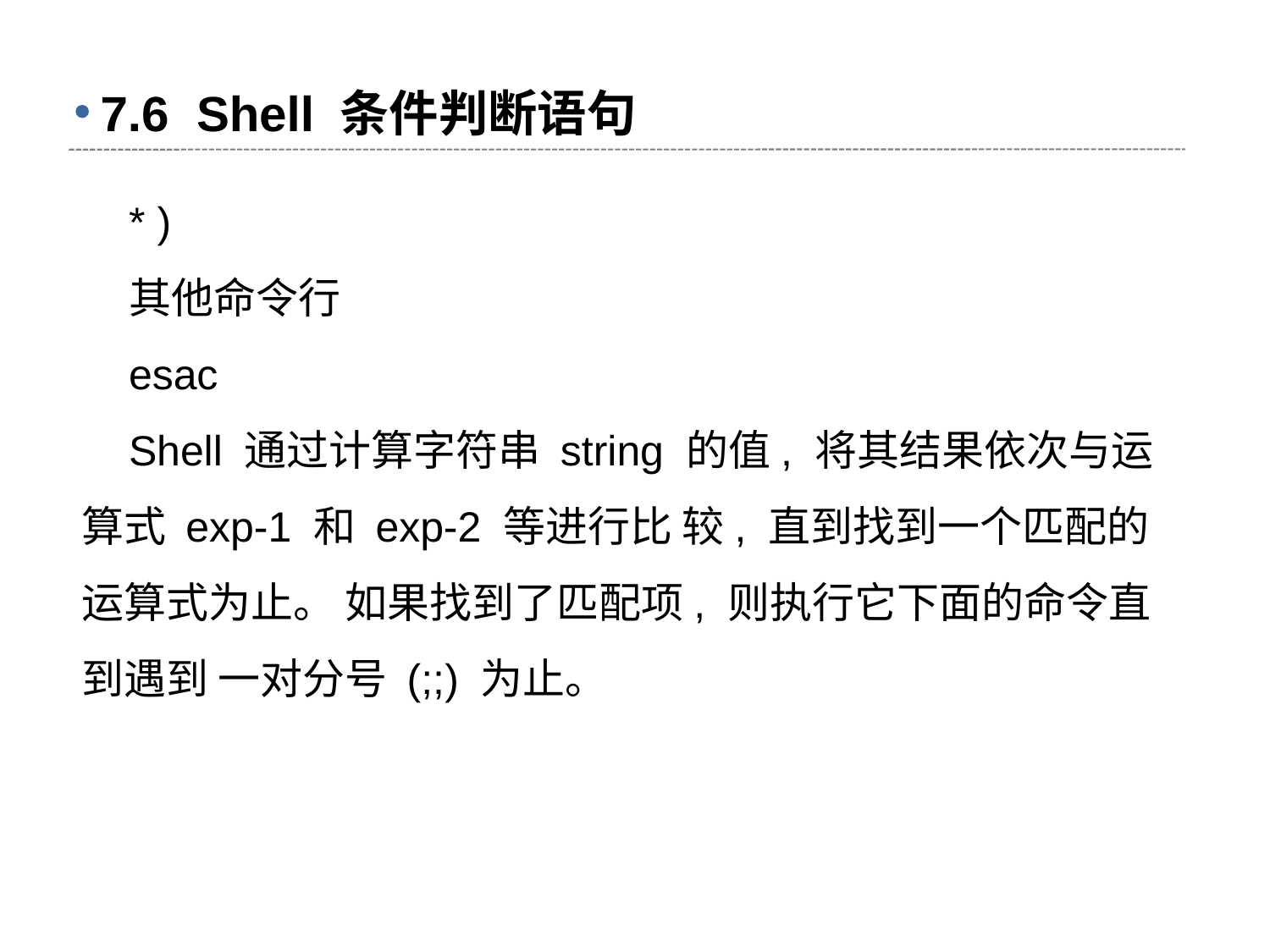

# 7.6  Shell 条件判断语句
    * )
    其他命令行
    esac
    Shell 通过计算字符串 string 的值, 将其结果依次与运算式 exp-1 和 exp-2 等进行比 较, 直到找到一个匹配的运算式为止。 如果找到了匹配项, 则执行它下面的命令直到遇到 一对分号 (;;) 为止。